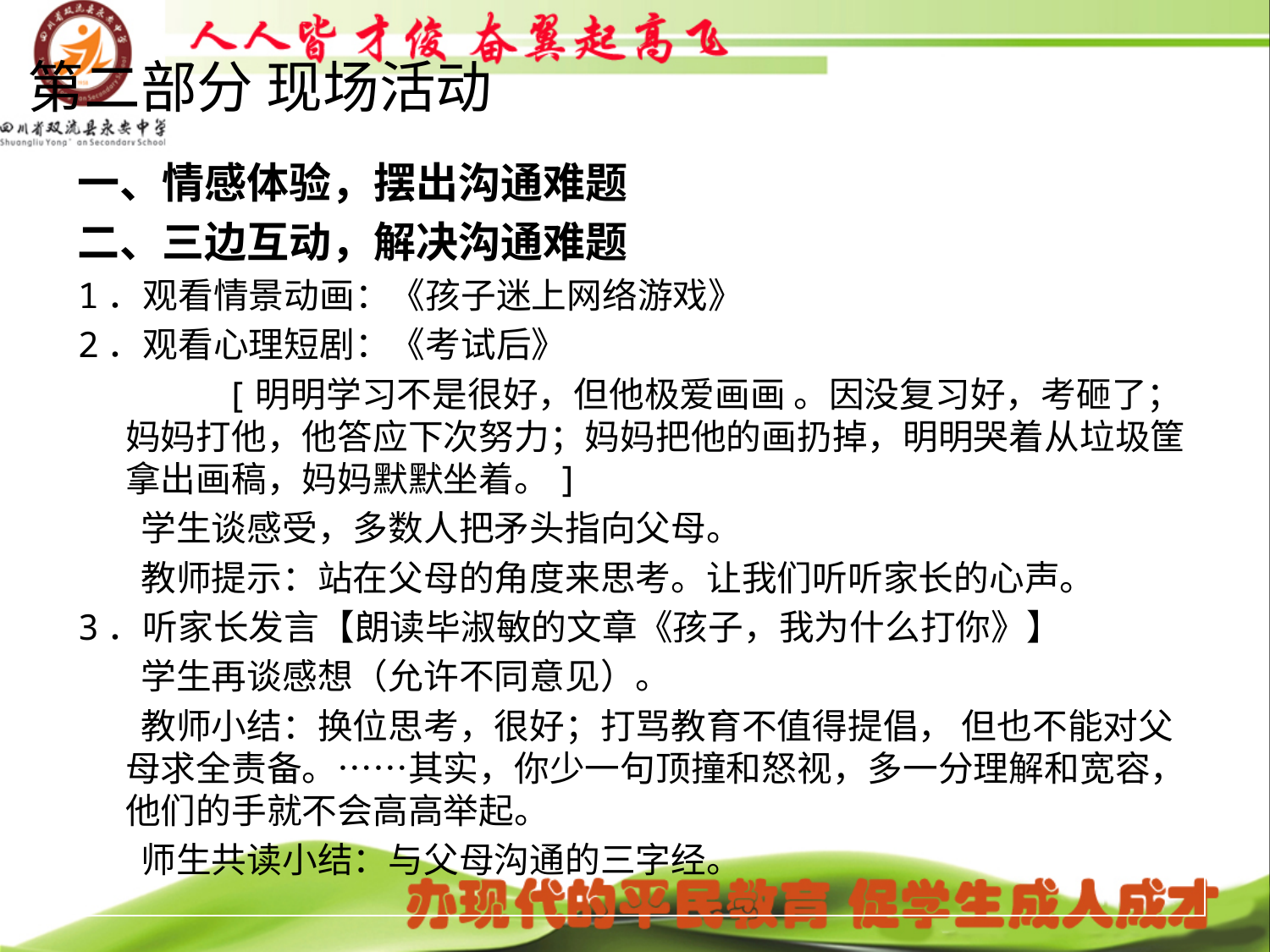

# 第二部分 现场活动

一、情感体验，摆出沟通难题
二、三边互动，解决沟通难题
1．观看情景动画：《孩子迷上网络游戏》
2．观看心理短剧：《考试后》
       [明明学习不是很好，但他极爱画画 。因没复习好，考砸了；妈妈打他，他答应下次努力；妈妈把他的画扔掉，明明哭着从垃圾筐拿出画稿，妈妈默默坐着。]
       学生谈感受，多数人把矛头指向父母。
       教师提示：站在父母的角度来思考。让我们听听家长的心声。
3．听家长发言【朗读毕淑敏的文章《孩子，我为什么打你》】
       学生再谈感想（允许不同意见）。
       教师小结：换位思考，很好；打骂教育不值得提倡， 但也不能对父母求全责备。……其实，你少一句顶撞和怒视，多一分理解和宽容，他们的手就不会高高举起。
       师生共读小结：与父母沟通的三字经。